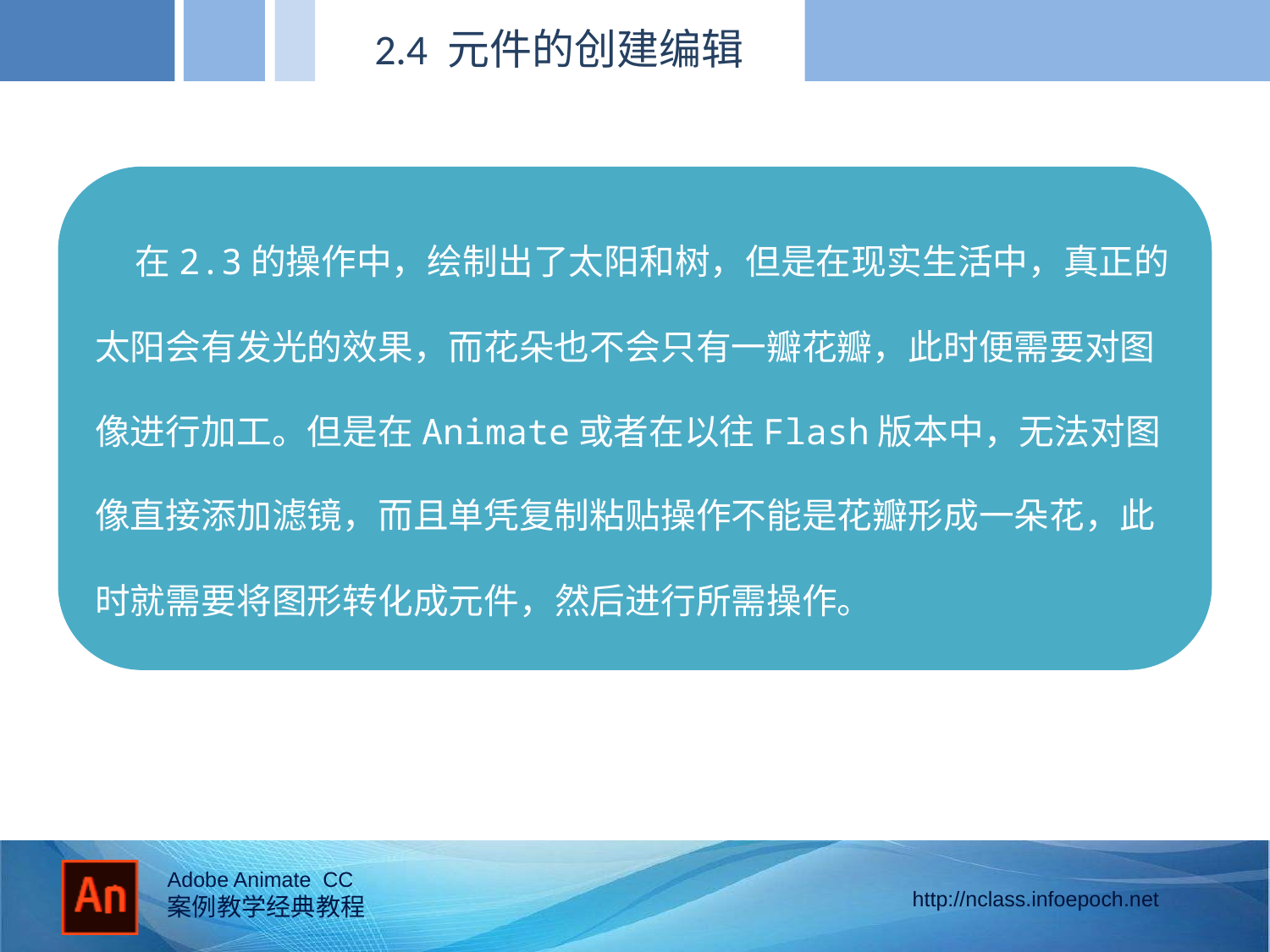

2.4 元件的创建编辑
    在2.3的操作中，绘制出了太阳和树，但是在现实生活中，真正的太阳会有发光的效果，而花朵也不会只有一瓣花瓣，此时便需要对图像进行加工。但是在Animate或者在以往Flash版本中，无法对图像直接添加滤镜，而且单凭复制粘贴操作不能是花瓣形成一朵花，此时就需要将图形转化成元件，然后进行所需操作。